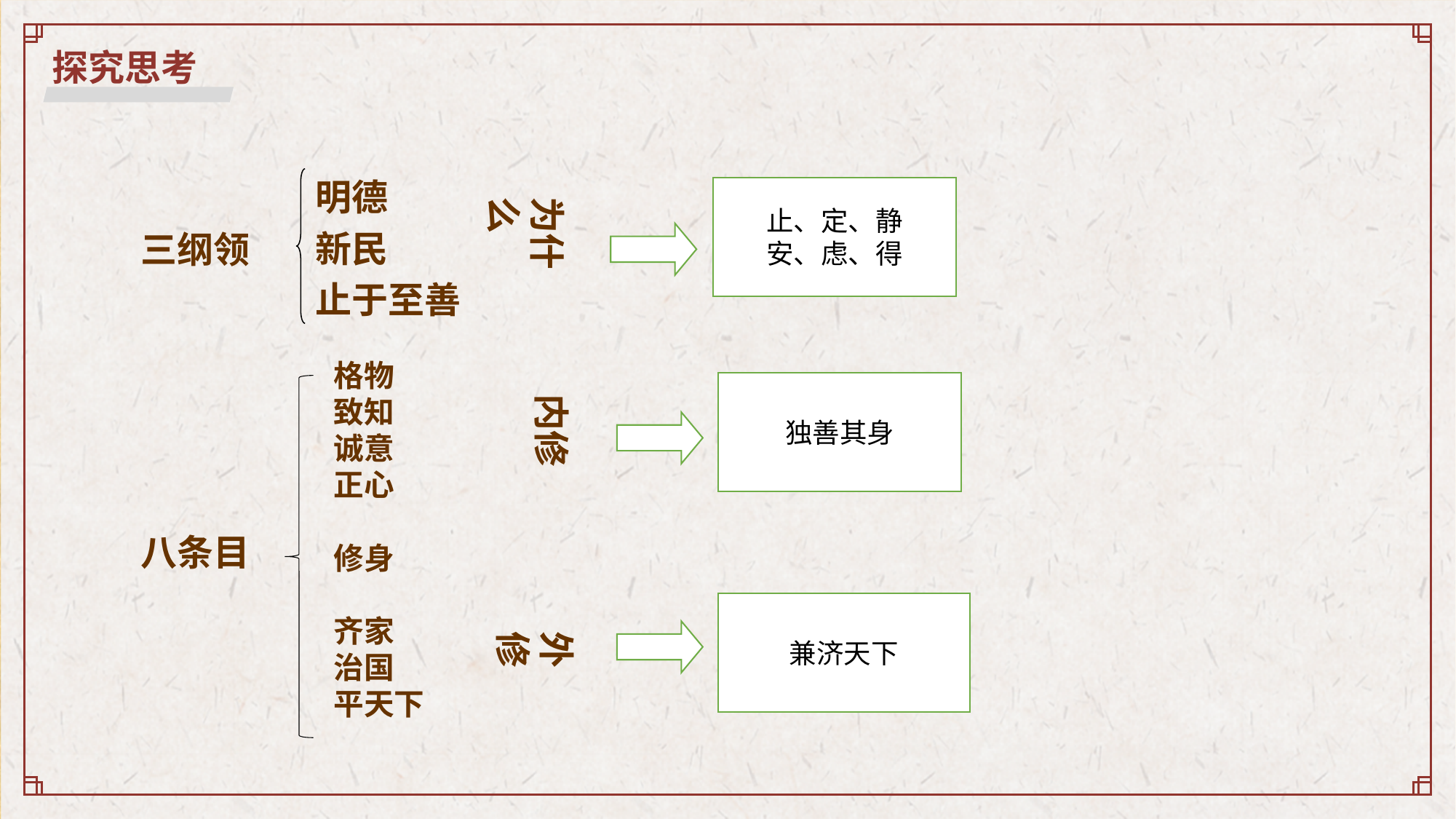

探究思考

明德
止、定、静
安、虑、得
为什么
新民
三纲领

止于至善
格物
致知
诚意
正心

修身

齐家
治国
平天下

独善其身

内修

八条目
兼济天下

外修